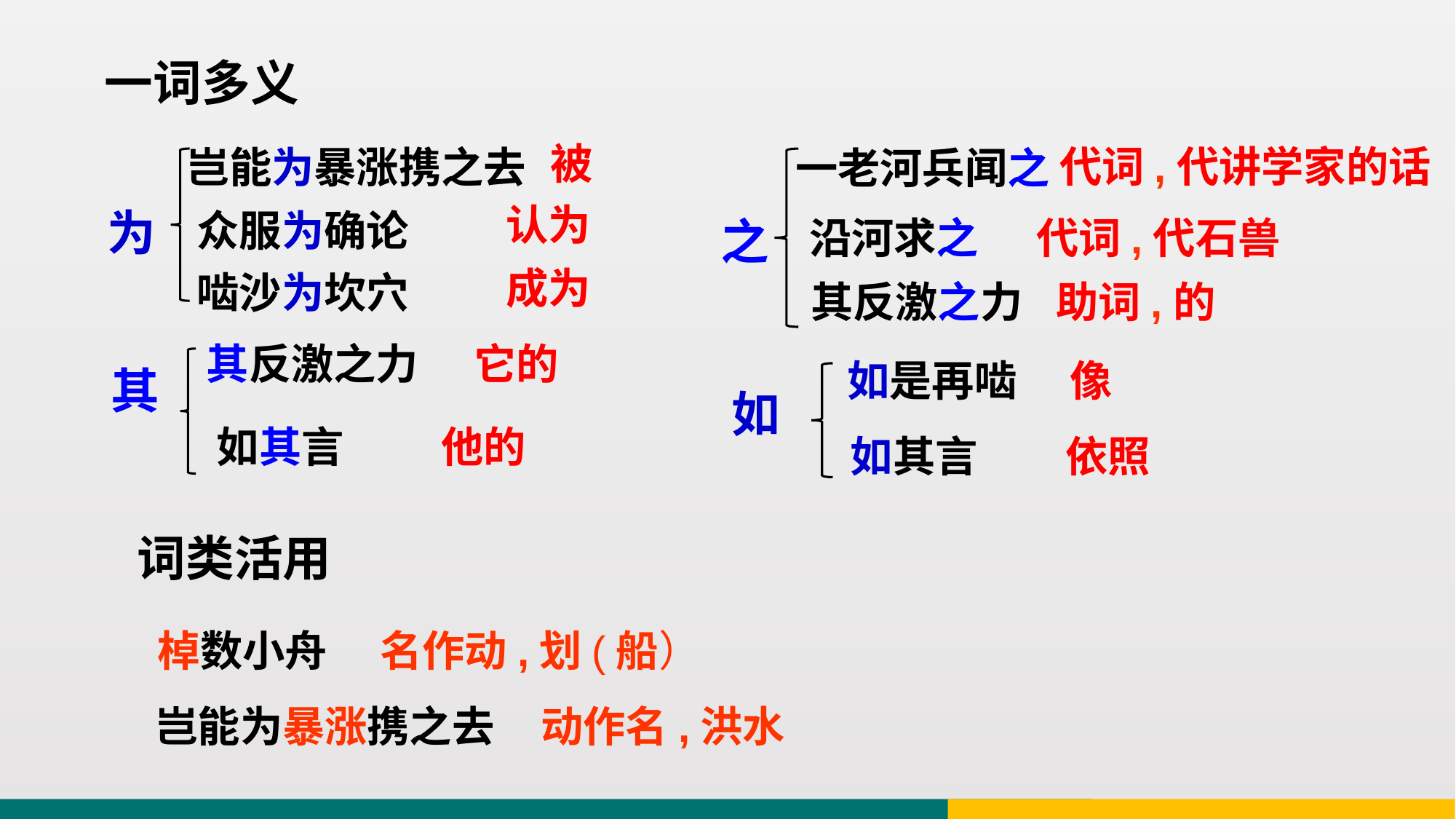

一词多义

被
代词,代讲学家的话
岂能为暴涨携之去
一老河兵闻之

认为
为
众服为确论
之
沿河求之
代词,代石兽
成为
啮沙为坎穴
其反激之力
助词,的
其反激之力
它的
如是再啮
像

其

如
如其言
他的
如其言
依照
词类活用
棹数小舟
名作动,划(船）
岂能为暴涨携之去
动作名,洪水